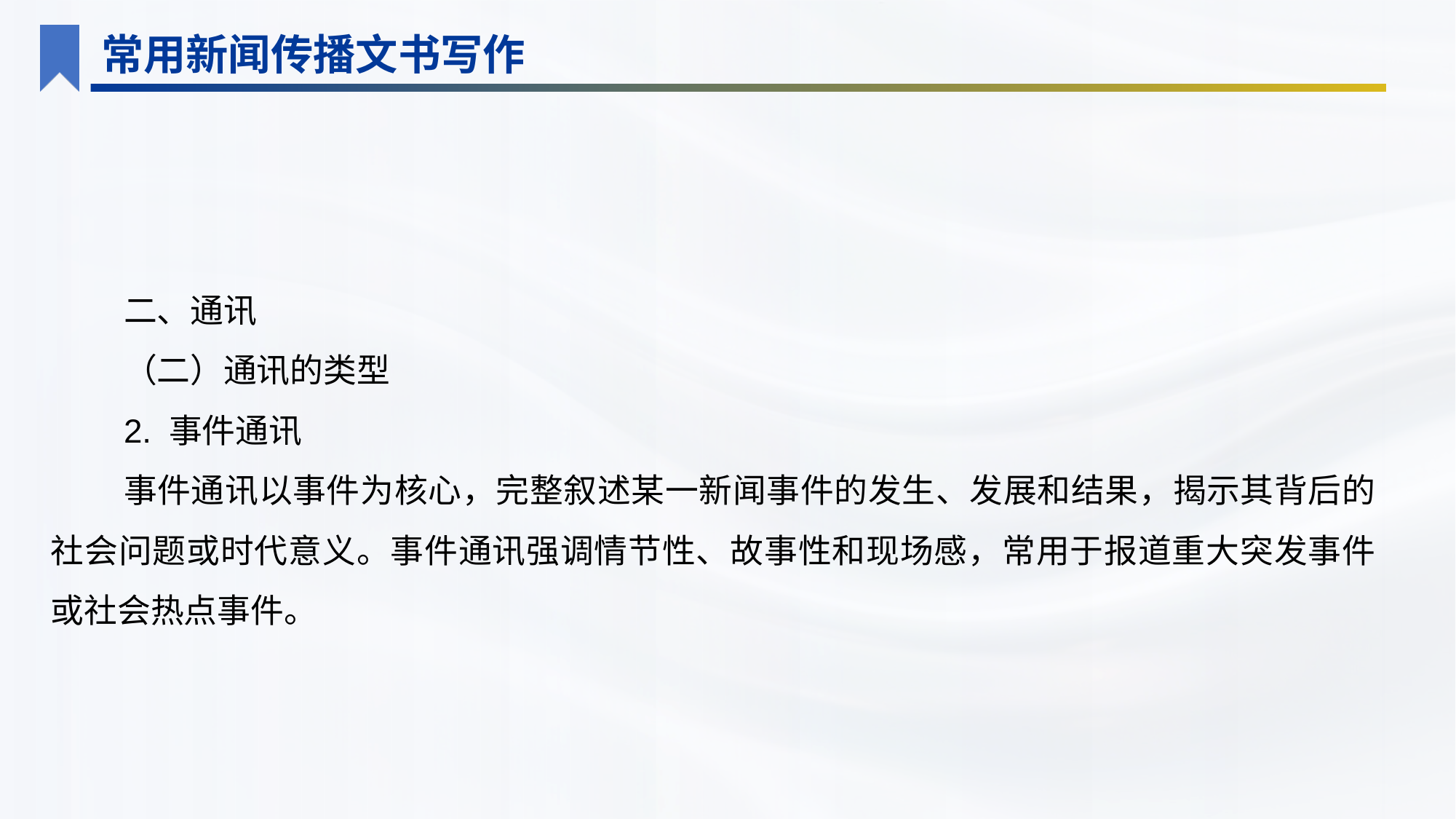

常用新闻传播文书写作
二、通讯
（二）通讯的类型
2. 事件通讯
事件通讯以事件为核心，完整叙述某一新闻事件的发生、发展和结果，揭示其背后的社会问题或时代意义。事件通讯强调情节性、故事性和现场感，常用于报道重大突发事件或社会热点事件。